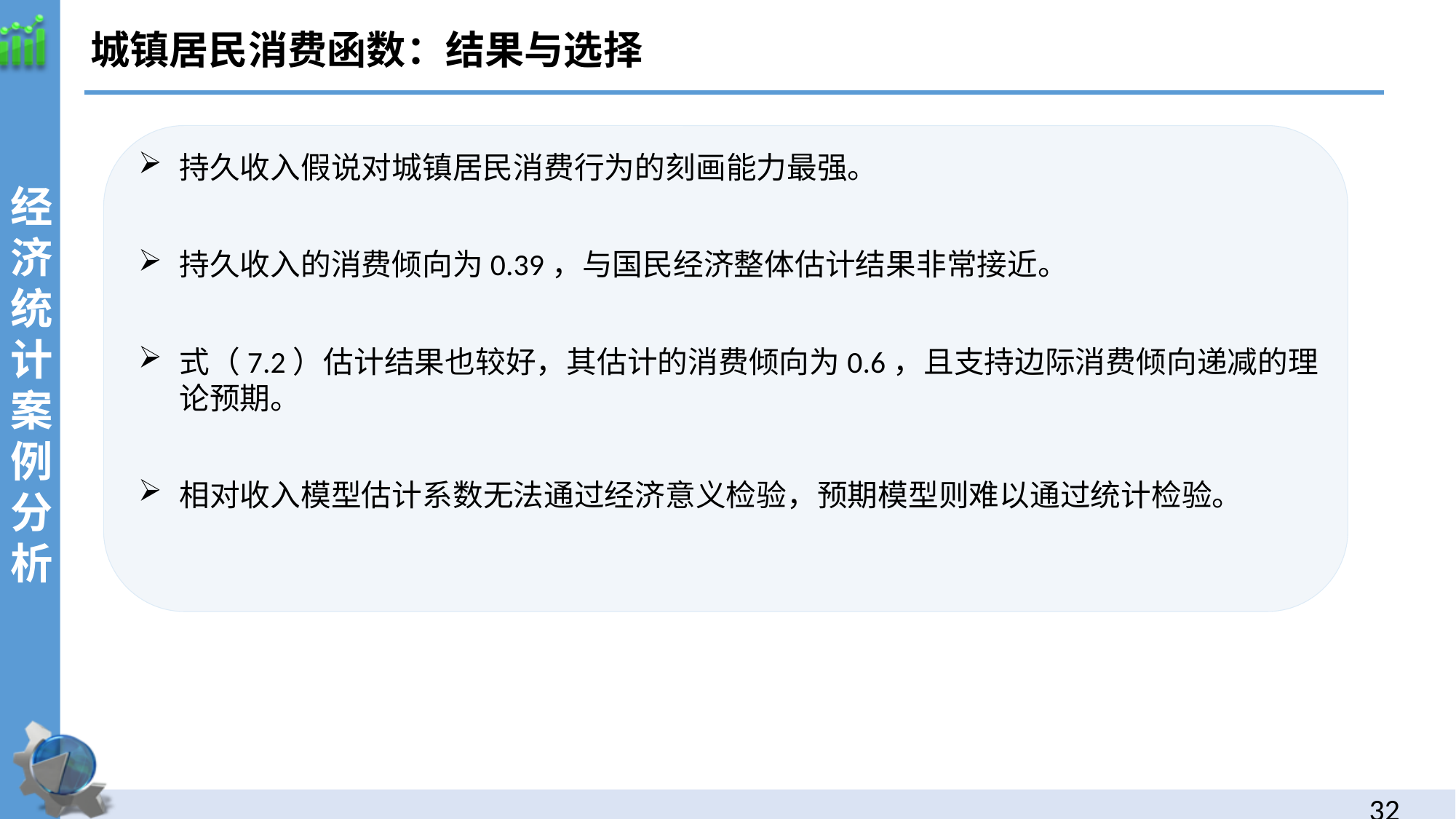

城镇居民消费函数：结果与选择

经济统计案例分析

持久收入假说对城镇居民消费行为的刻画能力最强。

持久收入的消费倾向为0.39，与国民经济整体估计结果非常接近。

式（7.2）估计结果也较好，其估计的消费倾向为0.6，且支持边际消费倾向递减的理论预期。

相对收入模型估计系数无法通过经济意义检验，预期模型则难以通过统计检验。
32